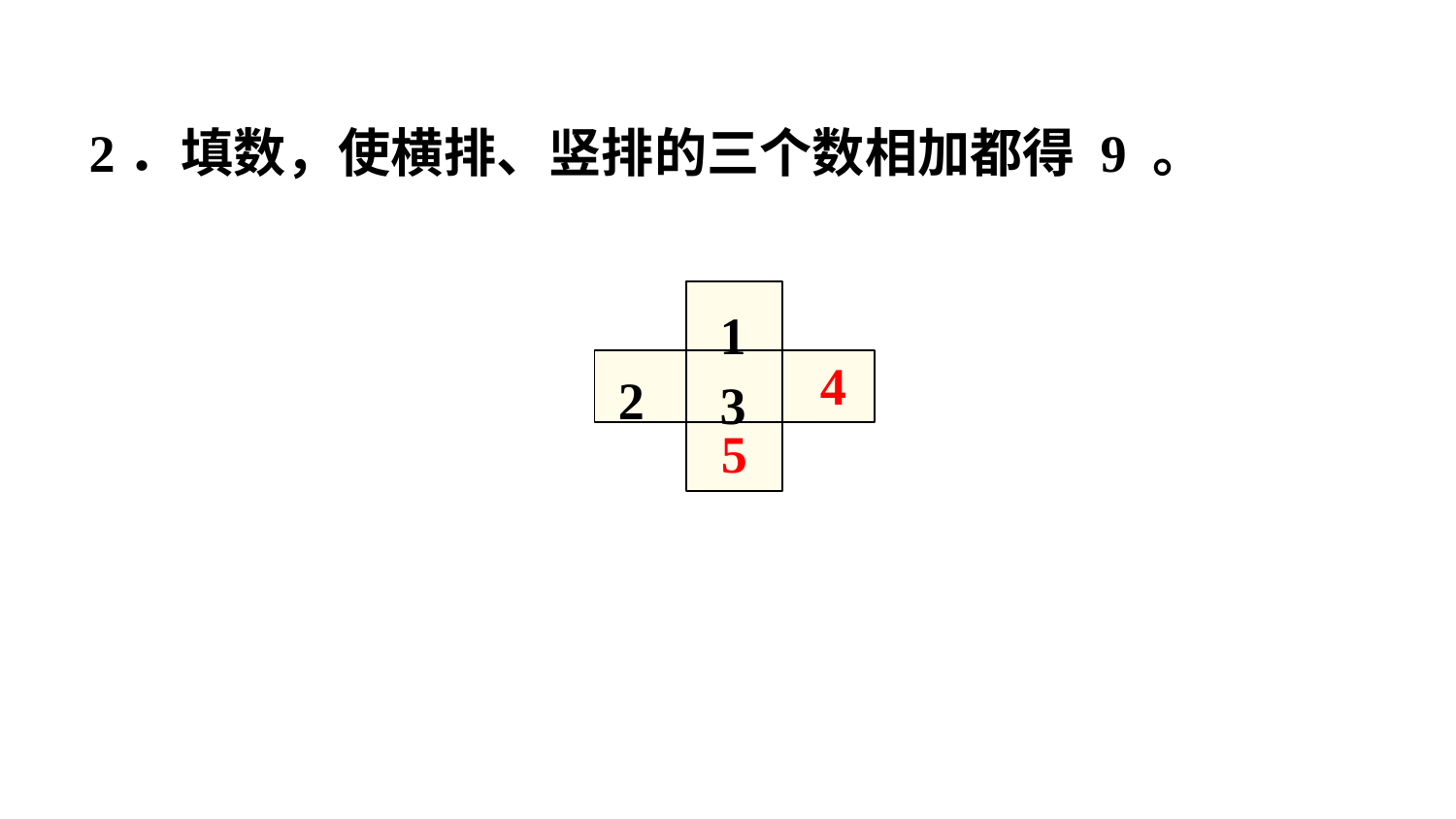

2．填数，使横排、竖排的三个数相加都得 9 。

1
2
3
4
5